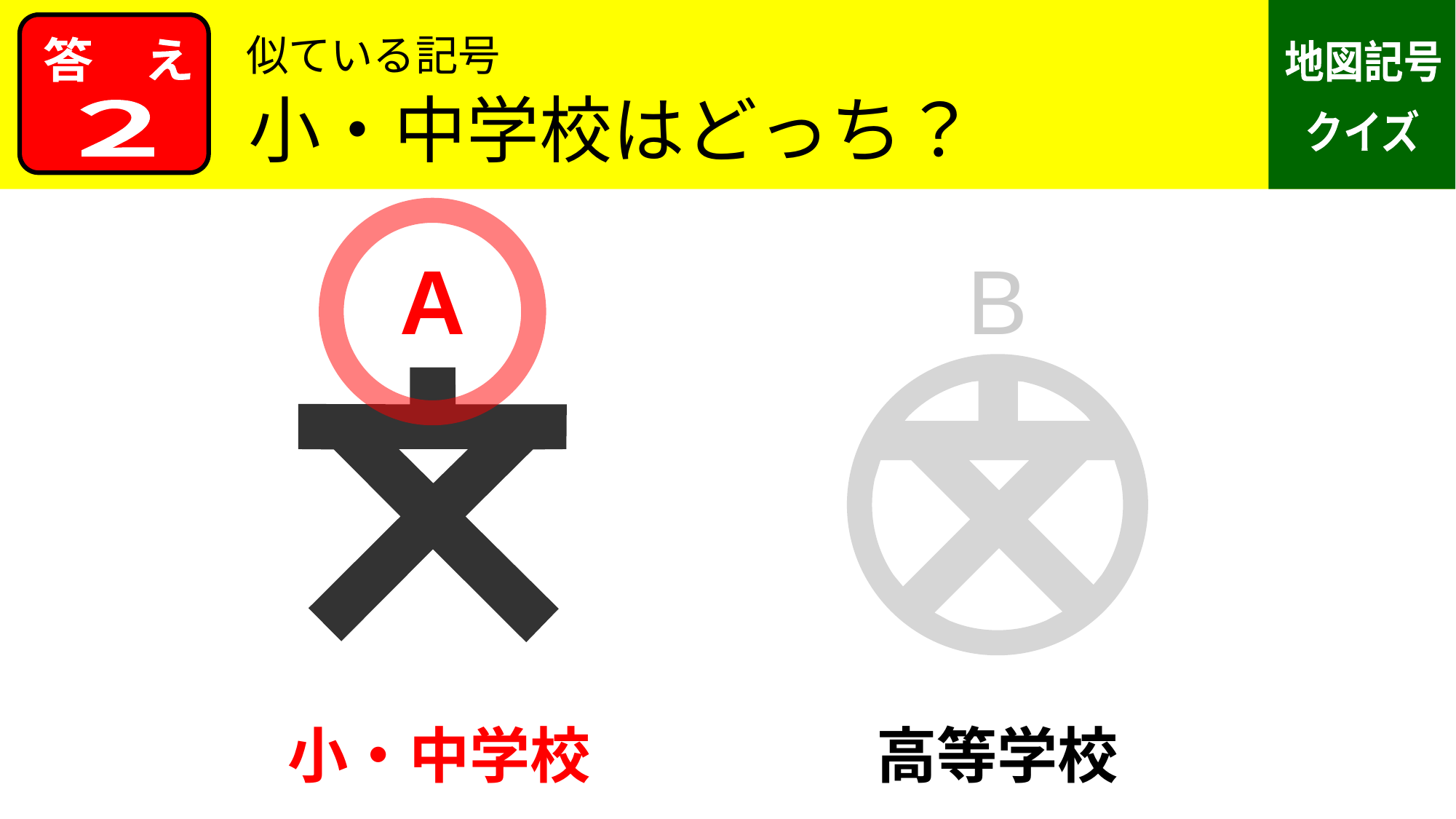

似ている記号
小・中学校はどっち？
２

A
B

小・中学校
高等学校